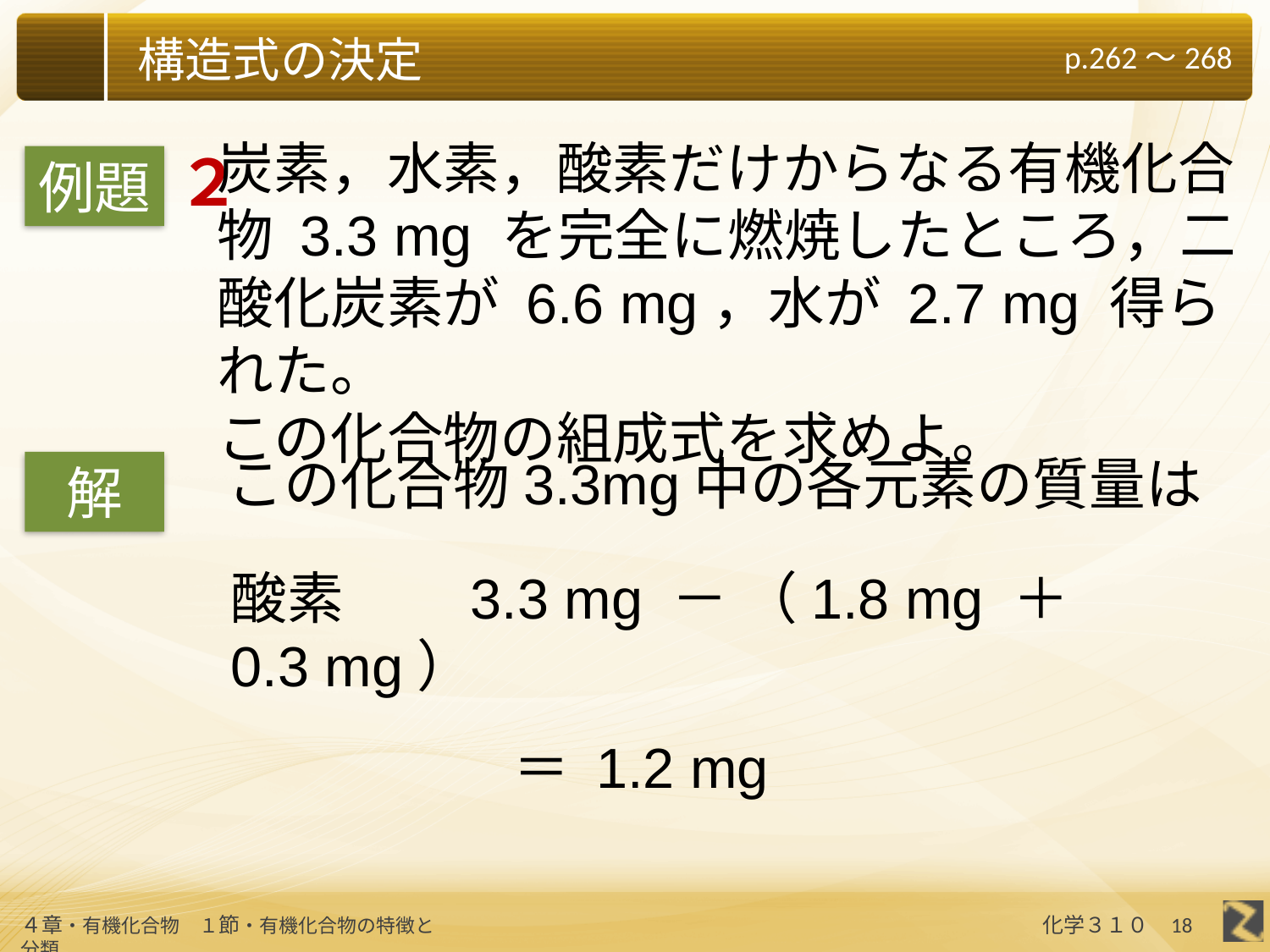

炭素，水素，酸素だけからなる有機化合物 3.3 mg を完全に燃焼したところ，二酸化炭素が 6.6 mg，水が 2.7 mg 得られた。
この化合物の組成式を求めよ。
２
例題
この化合物3.3mg中の各元素の質量は
解
酸素　　3.3 mg － （1.8 mg ＋ 0.3 mg）
　　　　　＝ 1.2 mg

18